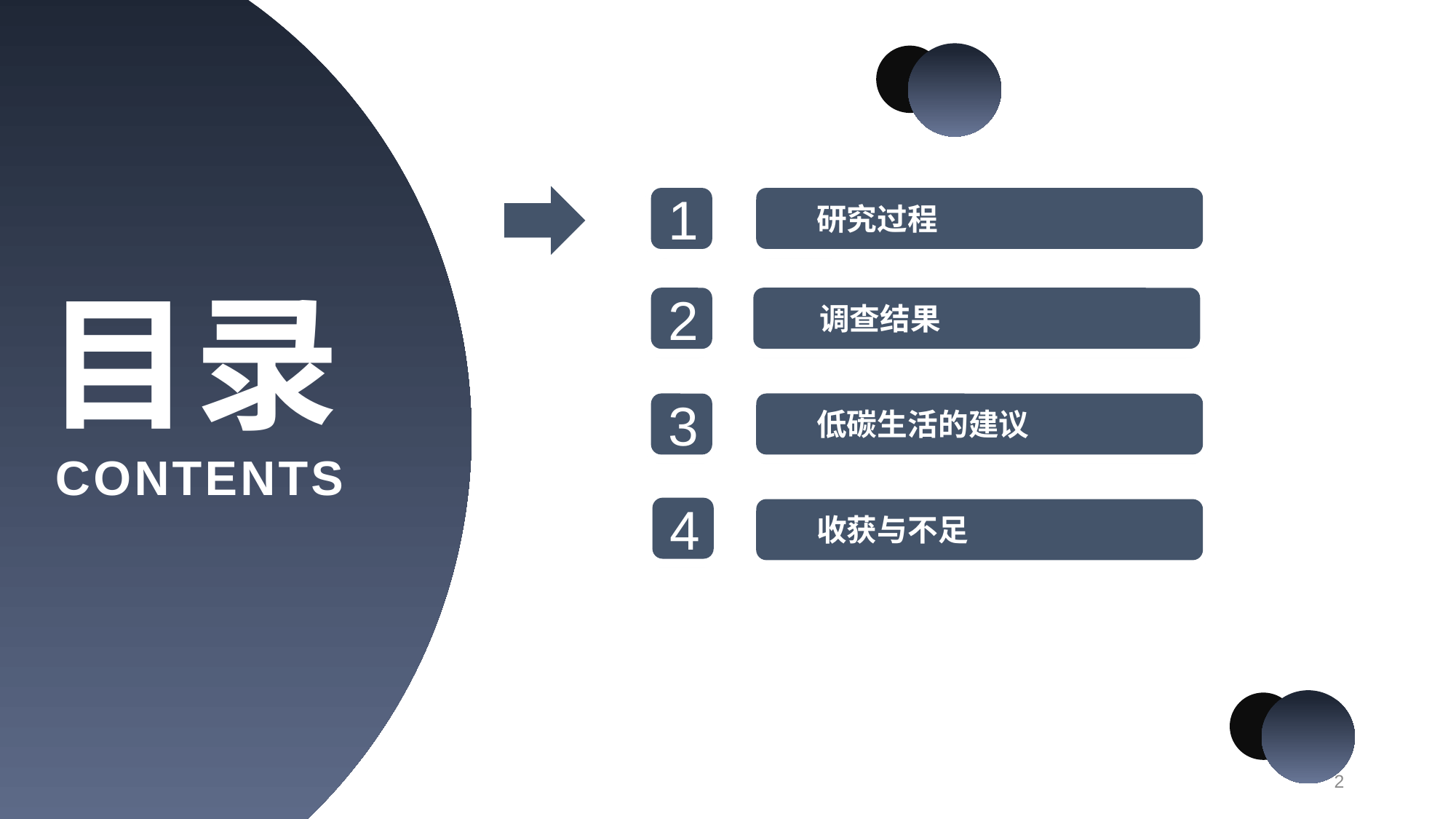

1

研究过程
目录
CONTENTS
2

调查结果
3

低碳生活的建议
4

收获与不足

2